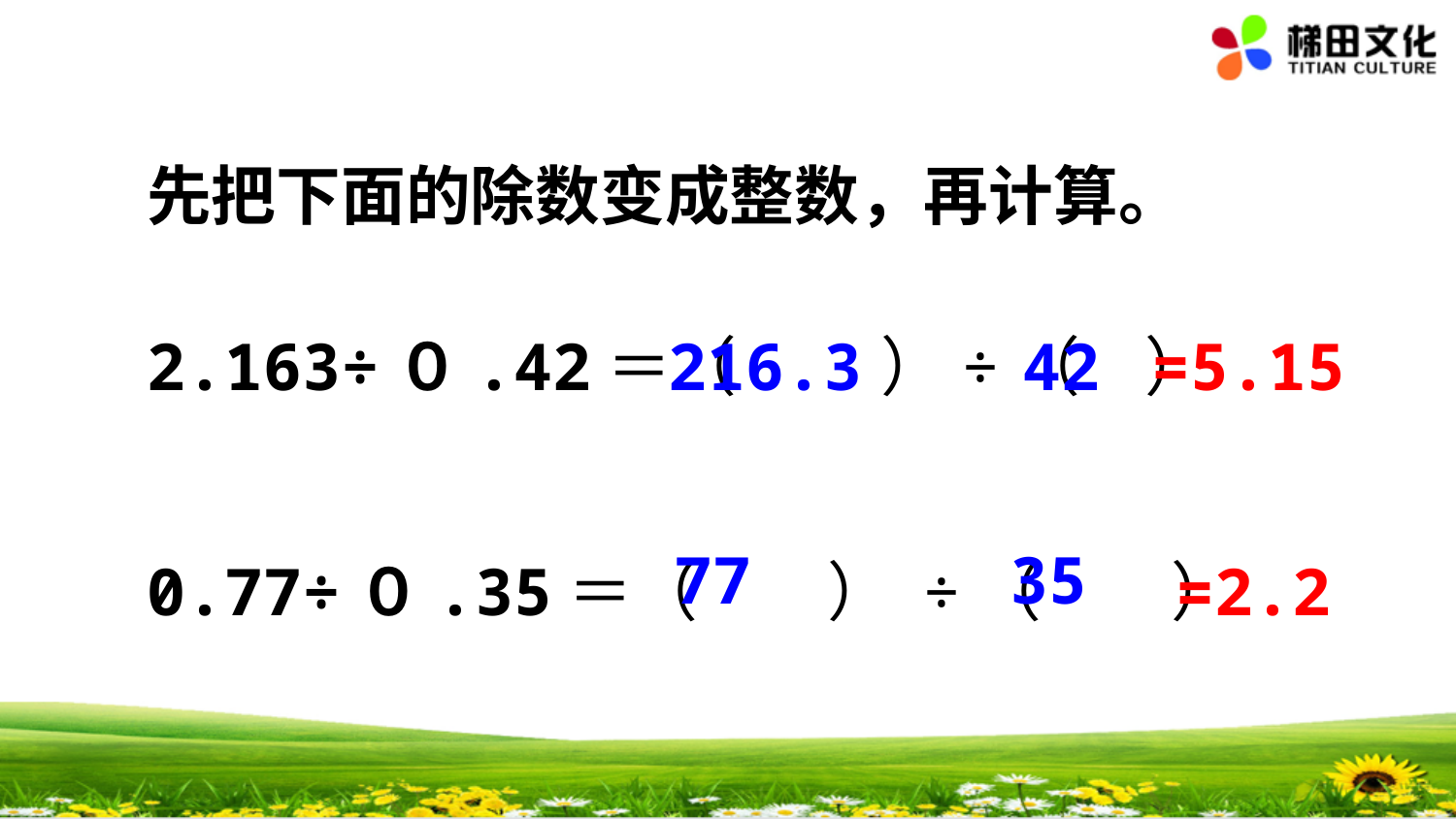

先把下面的除数变成整数，再计算。
2.163÷０.42＝（ 　　）÷（　）
216.3
42
=5.15
  77
35
0.77÷０.35＝（　　） ÷（　　）
=2.2